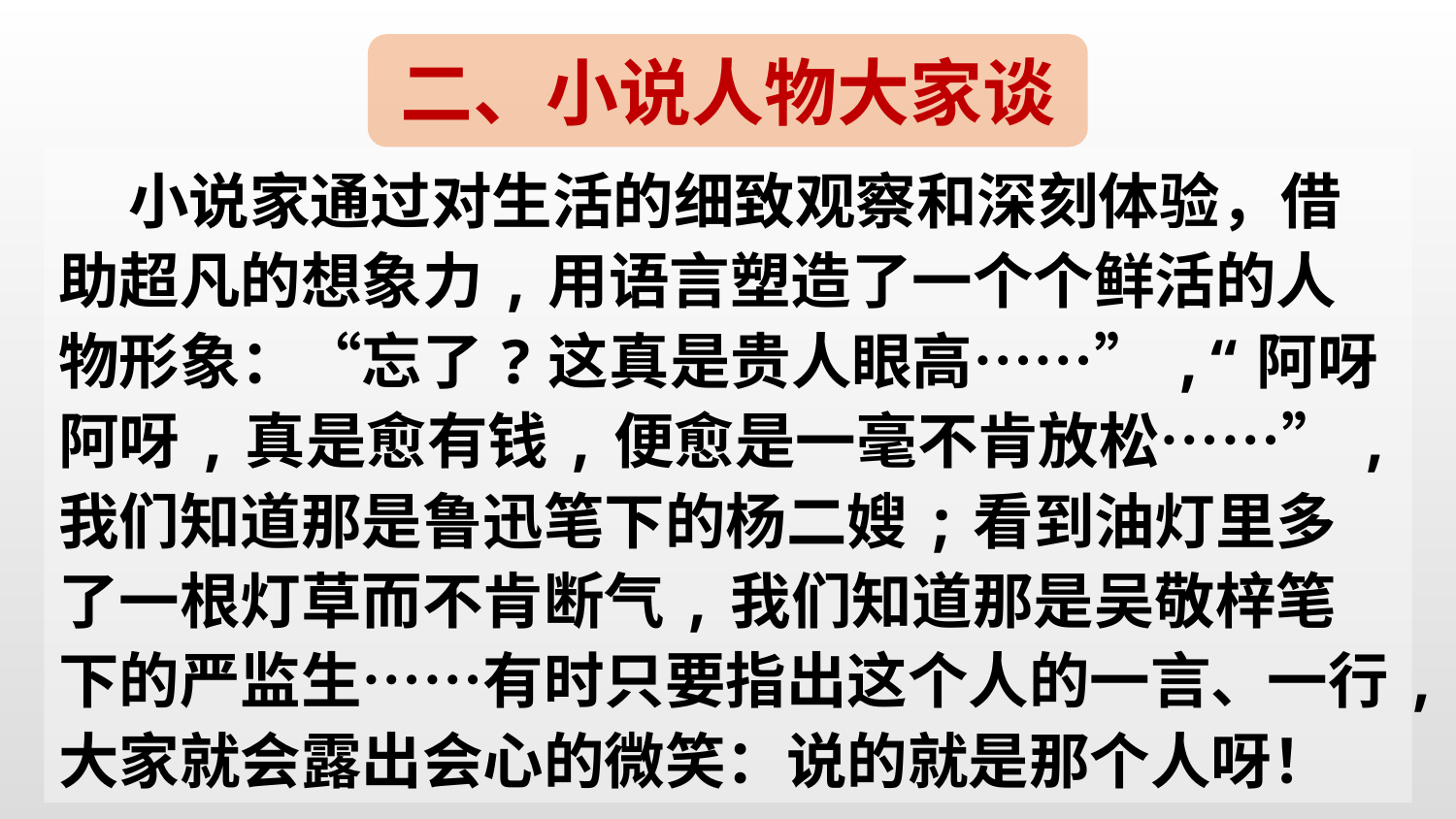

二、小说人物大家谈
    小说家通过对生活的细致观察和深刻体验，借助超凡的想象力,用语言塑造了一个个鲜活的人物形象：“忘了?这真是贵人眼高……”,“阿呀阿呀,真是愈有钱,便愈是一毫不肯放松……”,我们知道那是鲁迅笔下的杨二嫂;看到油灯里多了一根灯草而不肯断气,我们知道那是吴敬梓笔下的严监生……有时只要指出这个人的一言、一行,大家就会露出会心的微笑：说的就是那个人呀！